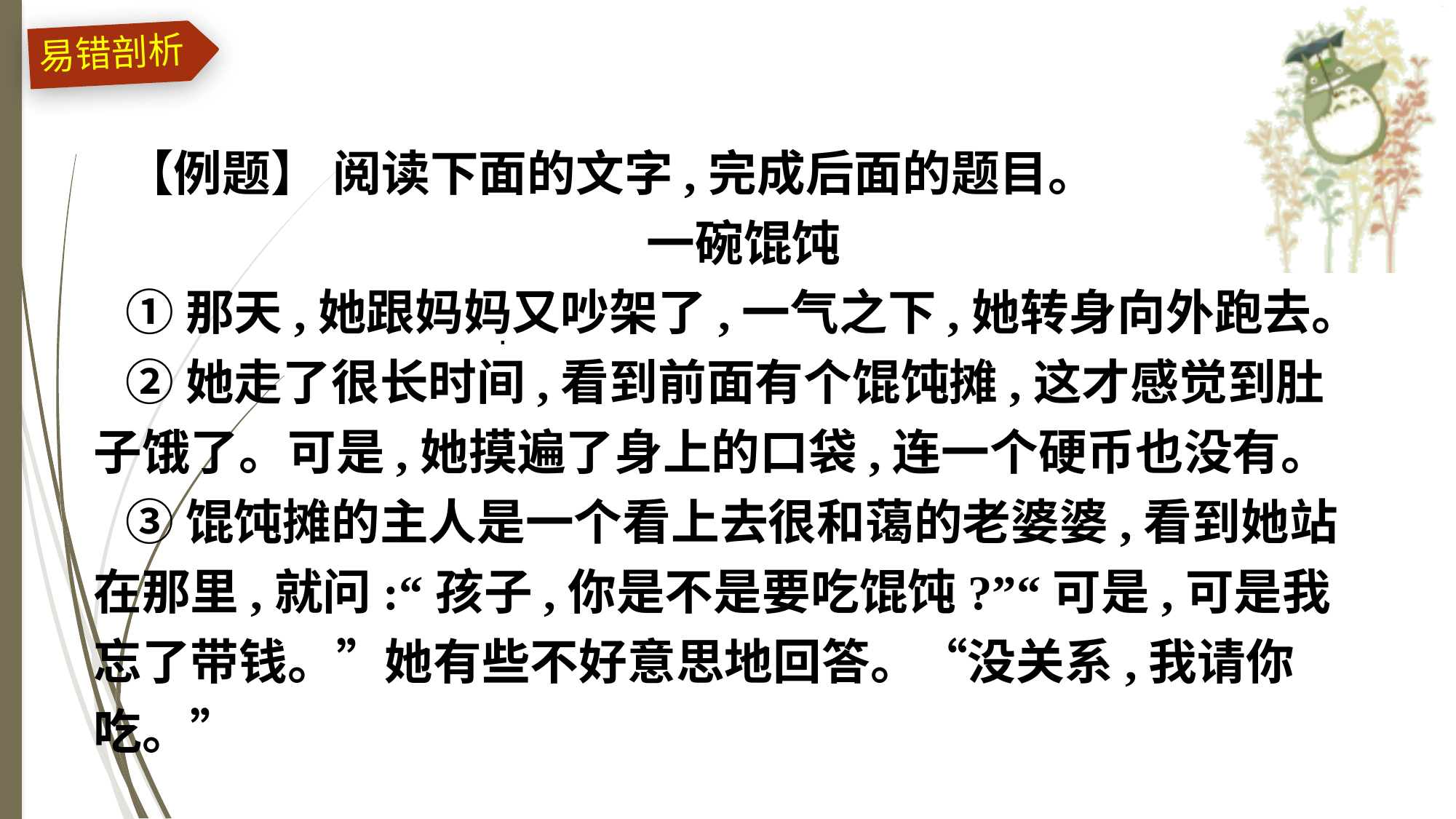

易错剖析
【例题】 阅读下面的文字,完成后面的题目。
一碗馄饨
①那天,她跟妈妈又吵架了,一气之下,她转身向外跑去。
②她走了很长时间,看到前面有个馄饨摊,这才感觉到肚子饿了。可是,她摸遍了身上的口袋,连一个硬币也没有。
③馄饨摊的主人是一个看上去很和蔼的老婆婆,看到她站在那里,就问:“孩子,你是不是要吃馄饨?”“可是,可是我忘了带钱。”她有些不好意思地回答。“没关系,我请你吃。”
·